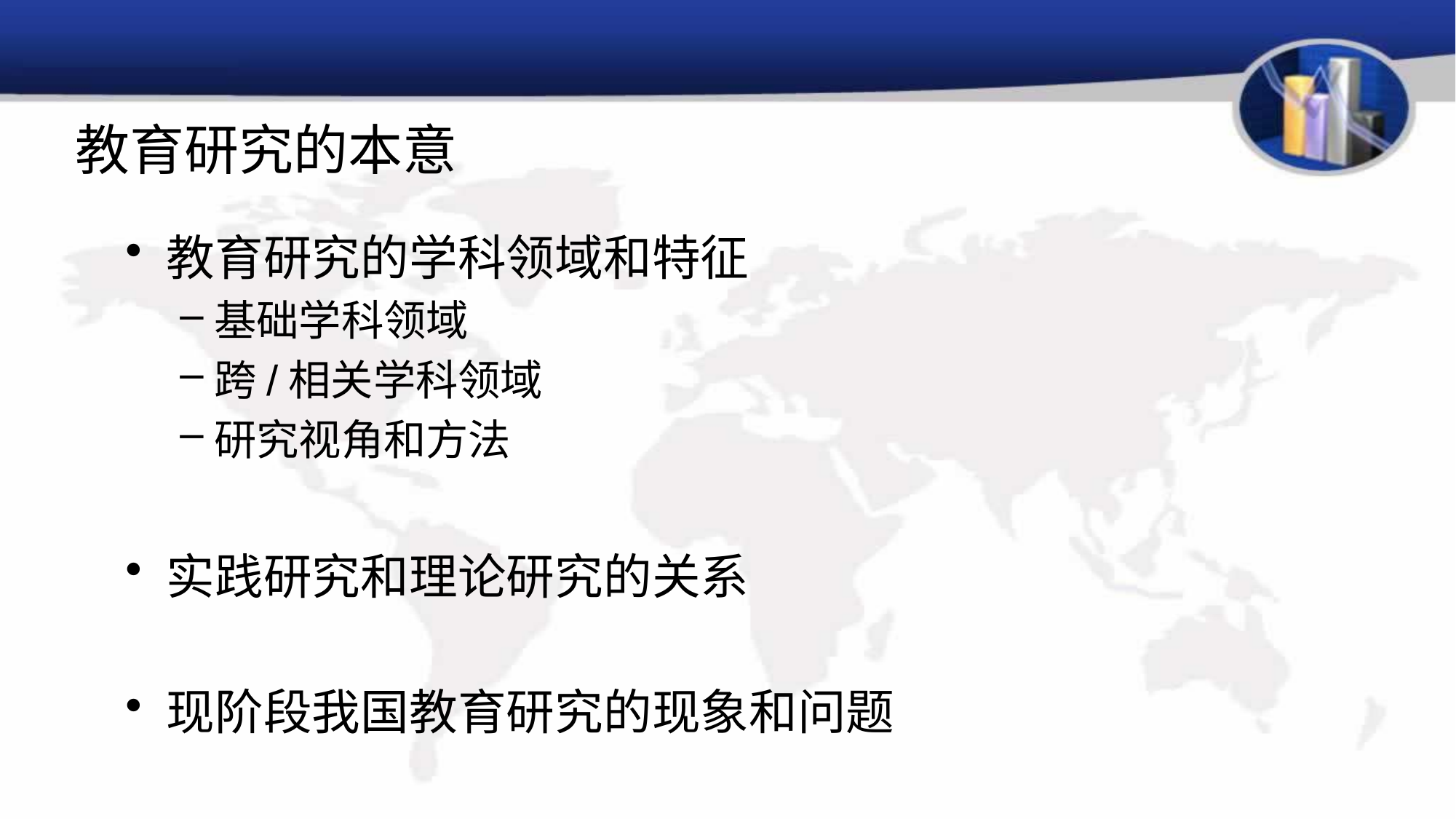

# 教育研究的本意
教育研究的学科领域和特征
基础学科领域
跨/相关学科领域
研究视角和方法

实践研究和理论研究的关系

现阶段我国教育研究的现象和问题